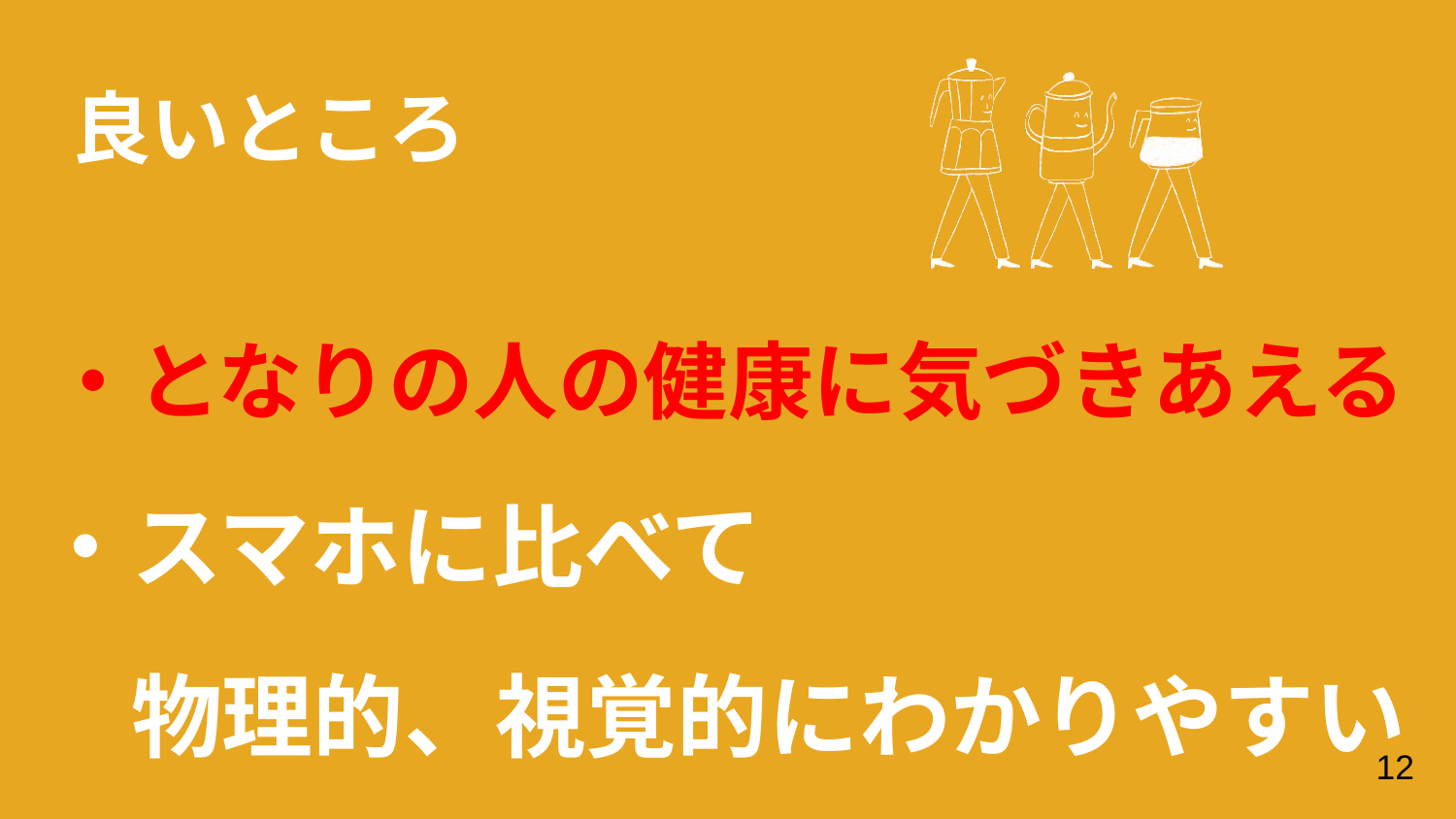

良いところ

・となりの人の健康に気づきあえる
・スマホに比べて
　物理的、視覚的にわかりやすい

12